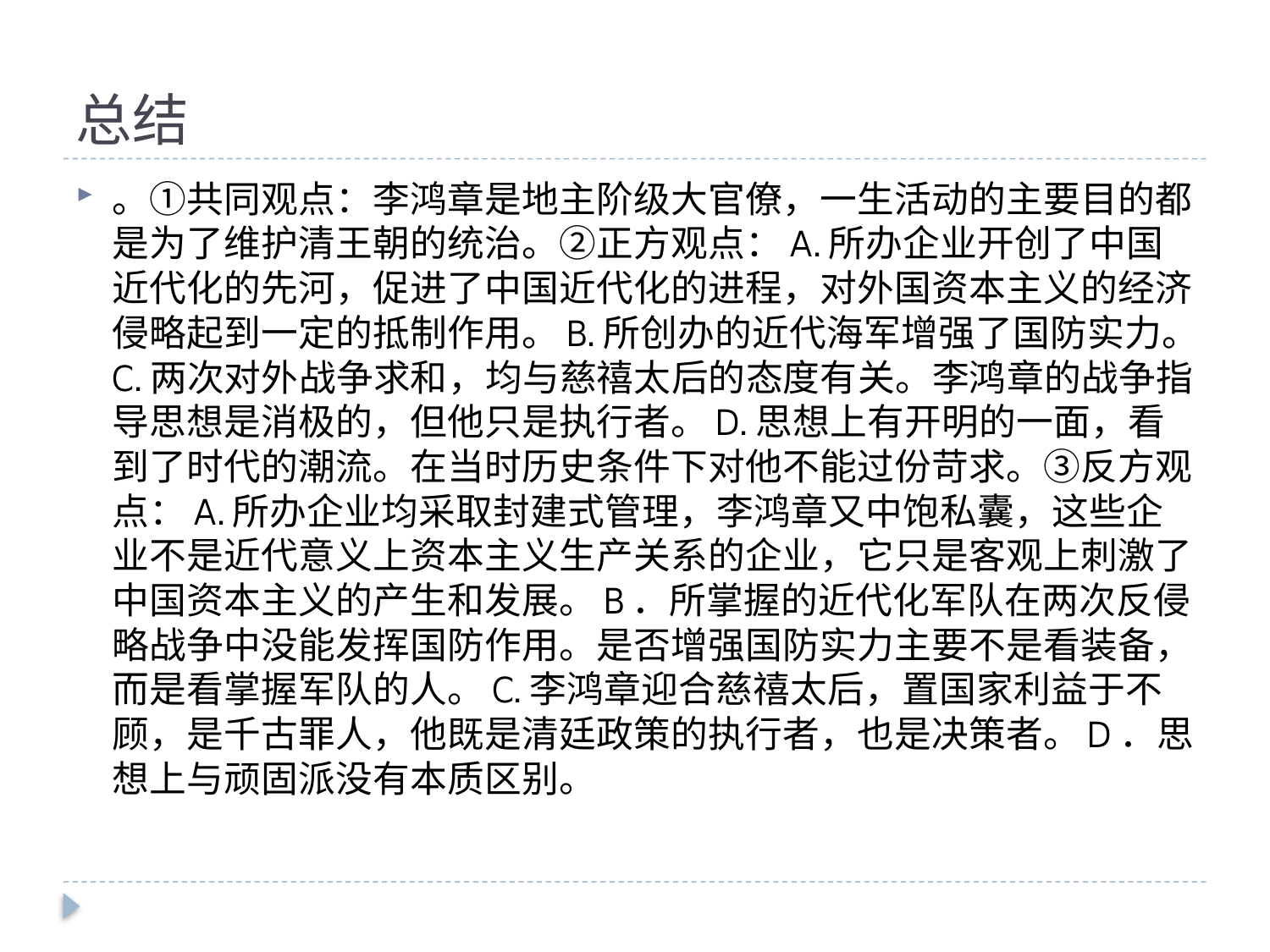

# 总结
。①共同观点：李鸿章是地主阶级大官僚，一生活动的主要目的都是为了维护清王朝的统治。②正方观点：A.所办企业开创了中国近代化的先河，促进了中国近代化的进程，对外国资本主义的经济侵略起到一定的抵制作用。B.所创办的近代海军增强了国防实力。C.两次对外战争求和，均与慈禧太后的态度有关。李鸿章的战争指导思想是消极的，但他只是执行者。D.思想上有开明的一面，看到了时代的潮流。在当时历史条件下对他不能过份苛求。③反方观点：A.所办企业均采取封建式管理，李鸿章又中饱私囊，这些企业不是近代意义上资本主义生产关系的企业，它只是客观上刺激了中国资本主义的产生和发展。B．所掌握的近代化军队在两次反侵略战争中没能发挥国防作用。是否增强国防实力主要不是看装备，而是看掌握军队的人。C.李鸿章迎合慈禧太后，置国家利益于不顾，是千古罪人，他既是清廷政策的执行者，也是决策者。D．思想上与顽固派没有本质区别。